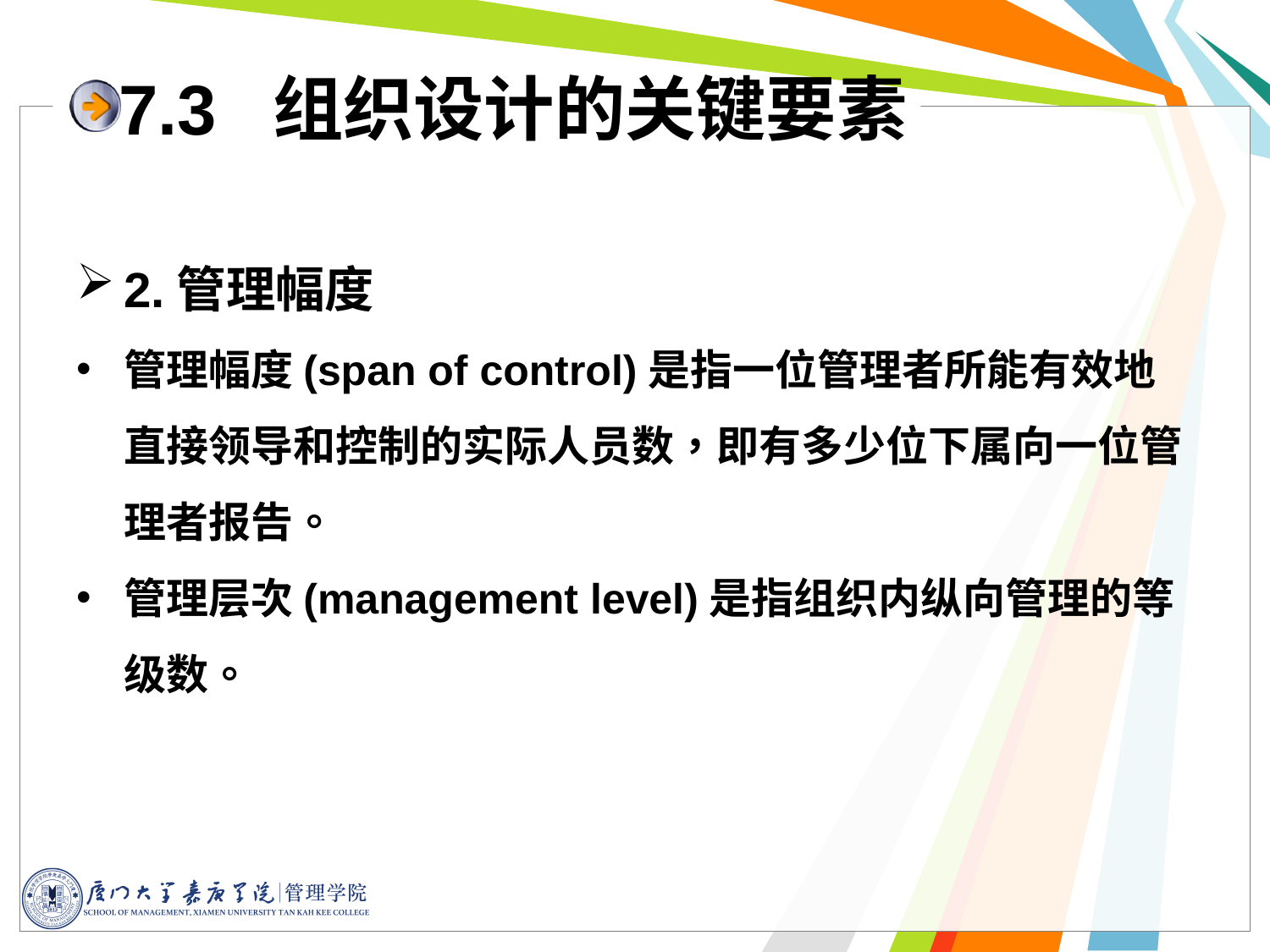

# 7.3  组织设计的关键要素
2.管理幅度
管理幅度(span of control)是指一位管理者所能有效地直接领导和控制的实际人员数，即有多少位下属向一位管理者报告。
管理层次(management level)是指组织内纵向管理的等级数。